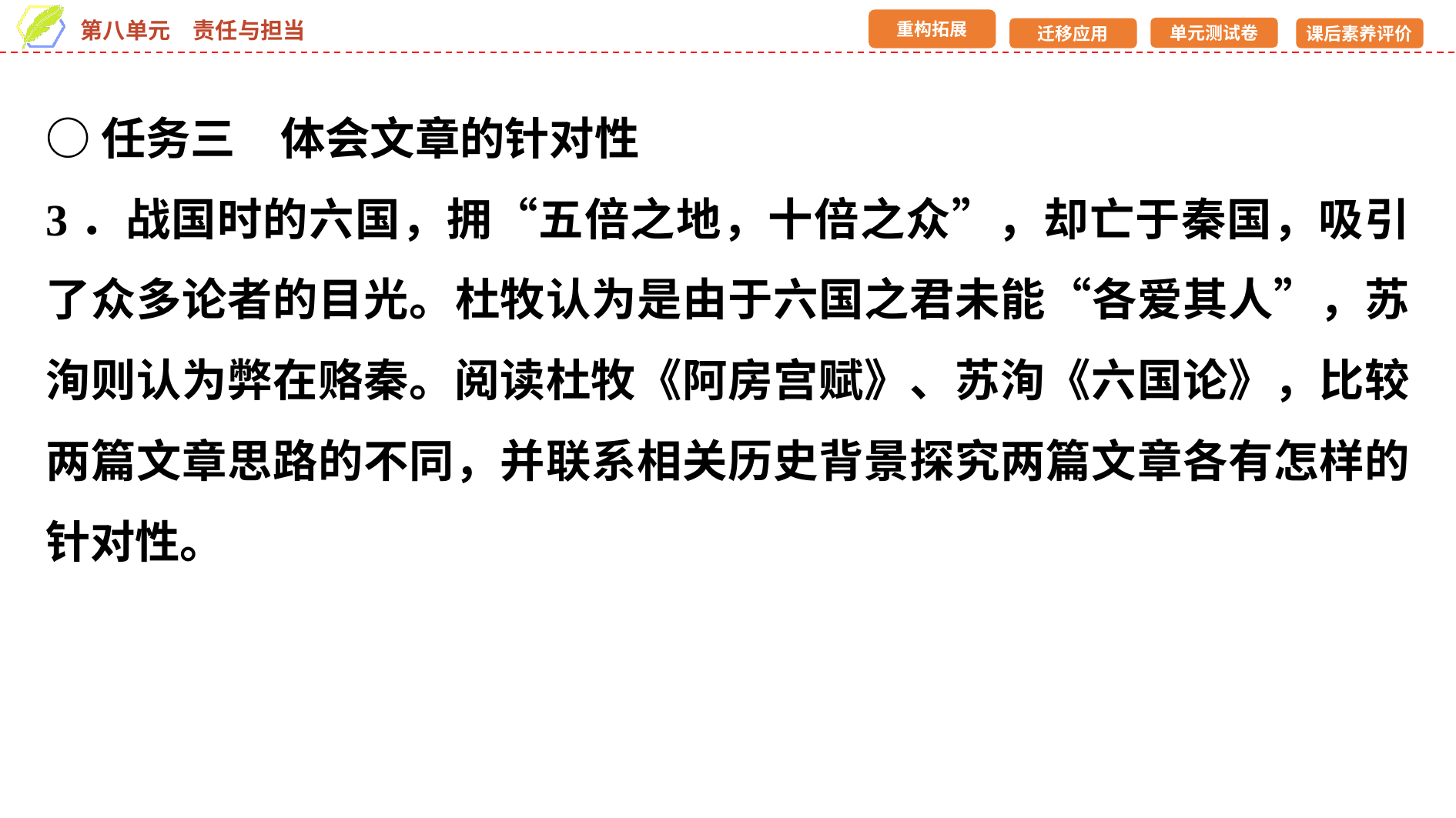

○任务三　体会文章的针对性
3．战国时的六国，拥“五倍之地，十倍之众”，却亡于秦国，吸引了众多论者的目光。杜牧认为是由于六国之君未能“各爱其人”，苏洵则认为弊在赂秦。阅读杜牧《阿房宫赋》、苏洵《六国论》，比较两篇文章思路的不同，并联系相关历史背景探究两篇文章各有怎样的针对性。